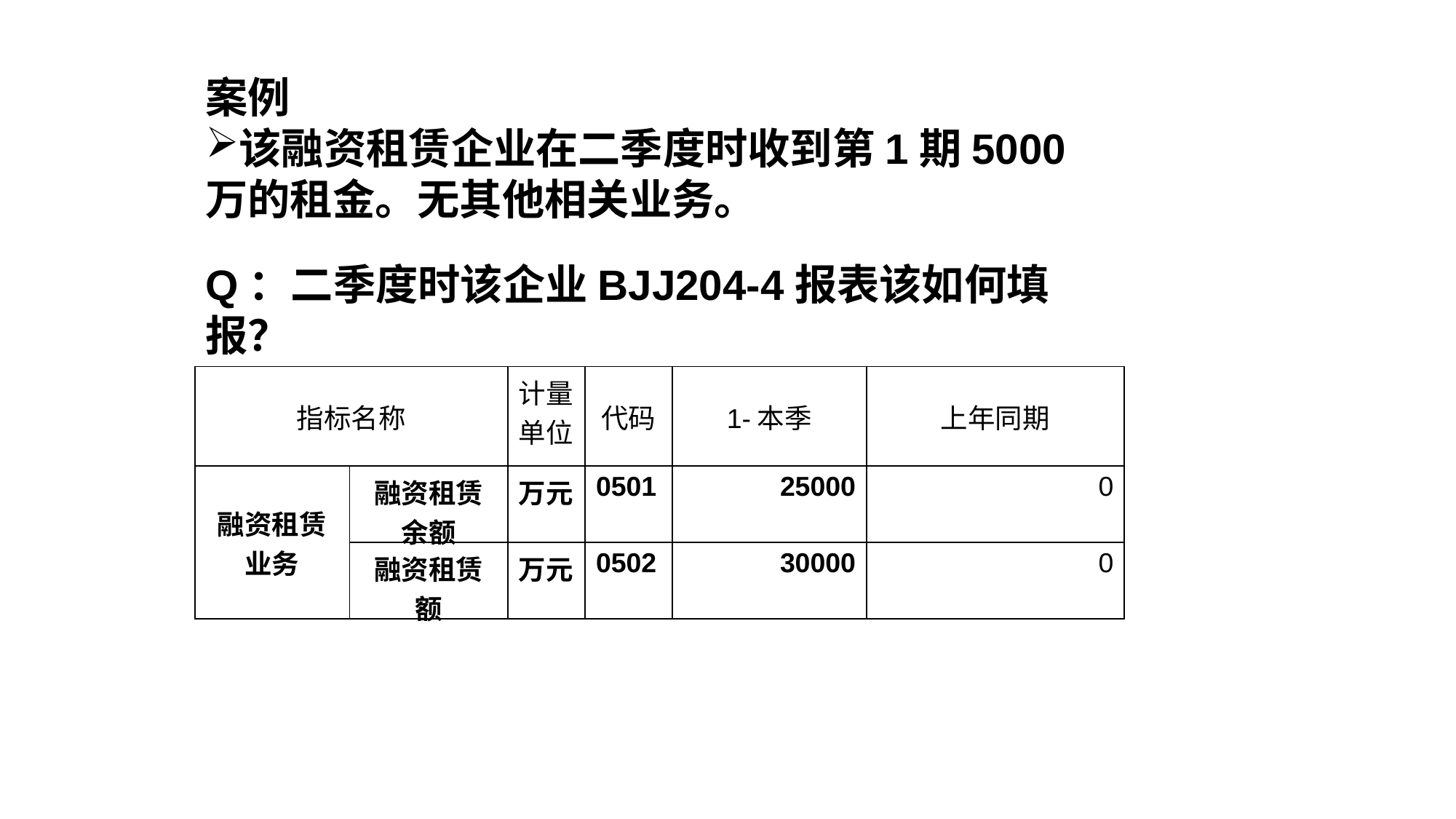

案例
该融资租赁企业在二季度时收到第1期5000万的租金。无其他相关业务。
Q：二季度时该企业BJJ204-4报表该如何填报？
| 指标名称 |  | 计量单位 | 代码 | 1-本季 | 上年同期 |
| --- | --- | --- | --- | --- | --- |
| 融资租赁业务 | 融资租赁余额 | 万元 | 0501 | 25000 | 0 |
|  | 融资租赁额 | 万元 | 0502 | 30000 | 0 |